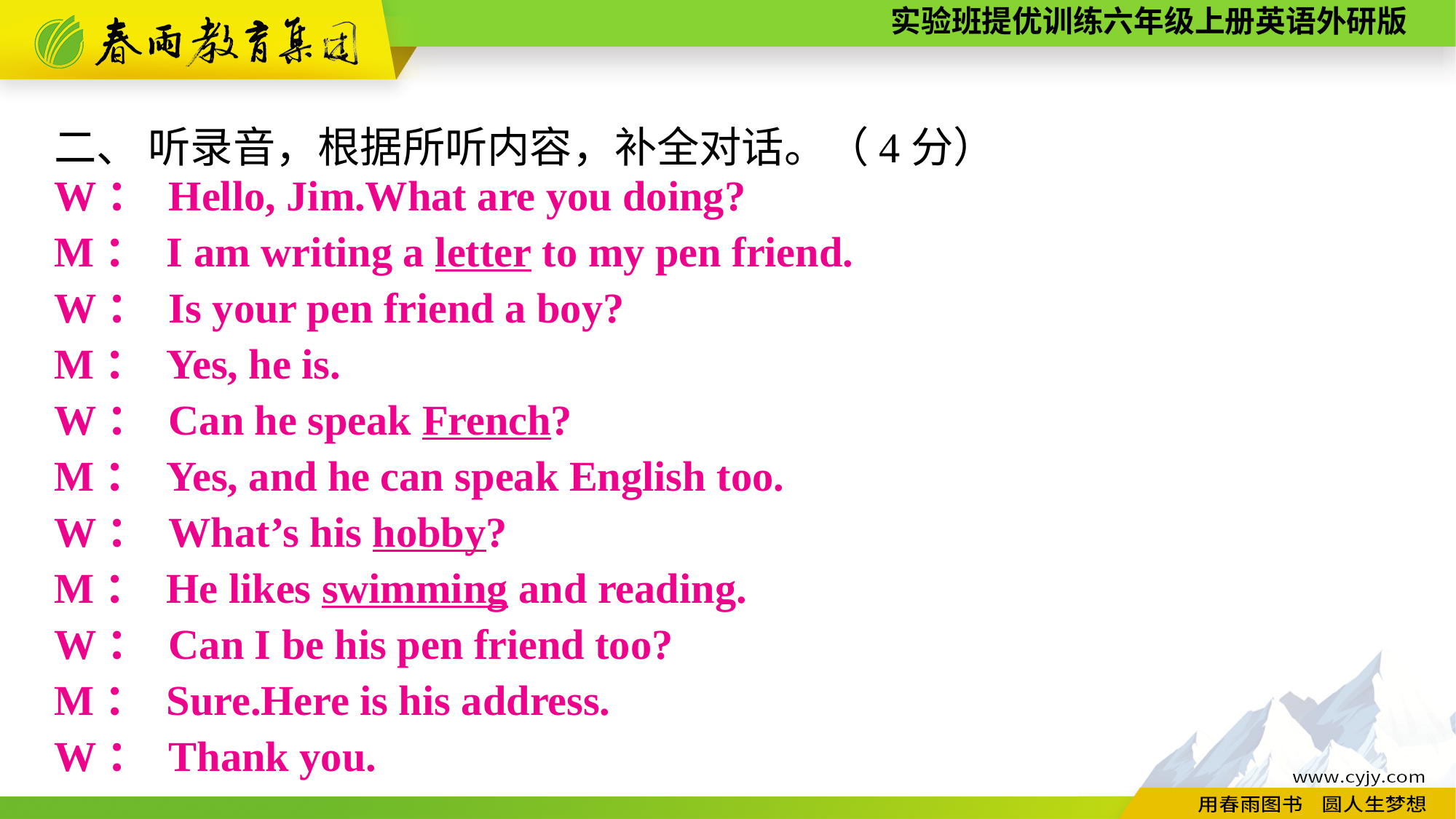

二、 听录音，根据所听内容，补全对话。（4分）
W： Hello, Jim.What are you doing?
M： I am writing a letter to my pen friend.
W： Is your pen friend a boy?
M： Yes, he is.
W： Can he speak French?
M： Yes, and he can speak English too.
W： What’s his hobby?
M： He likes swimming and reading.
W： Can I be his pen friend too?
M： Sure.Here is his address.
W： Thank you.